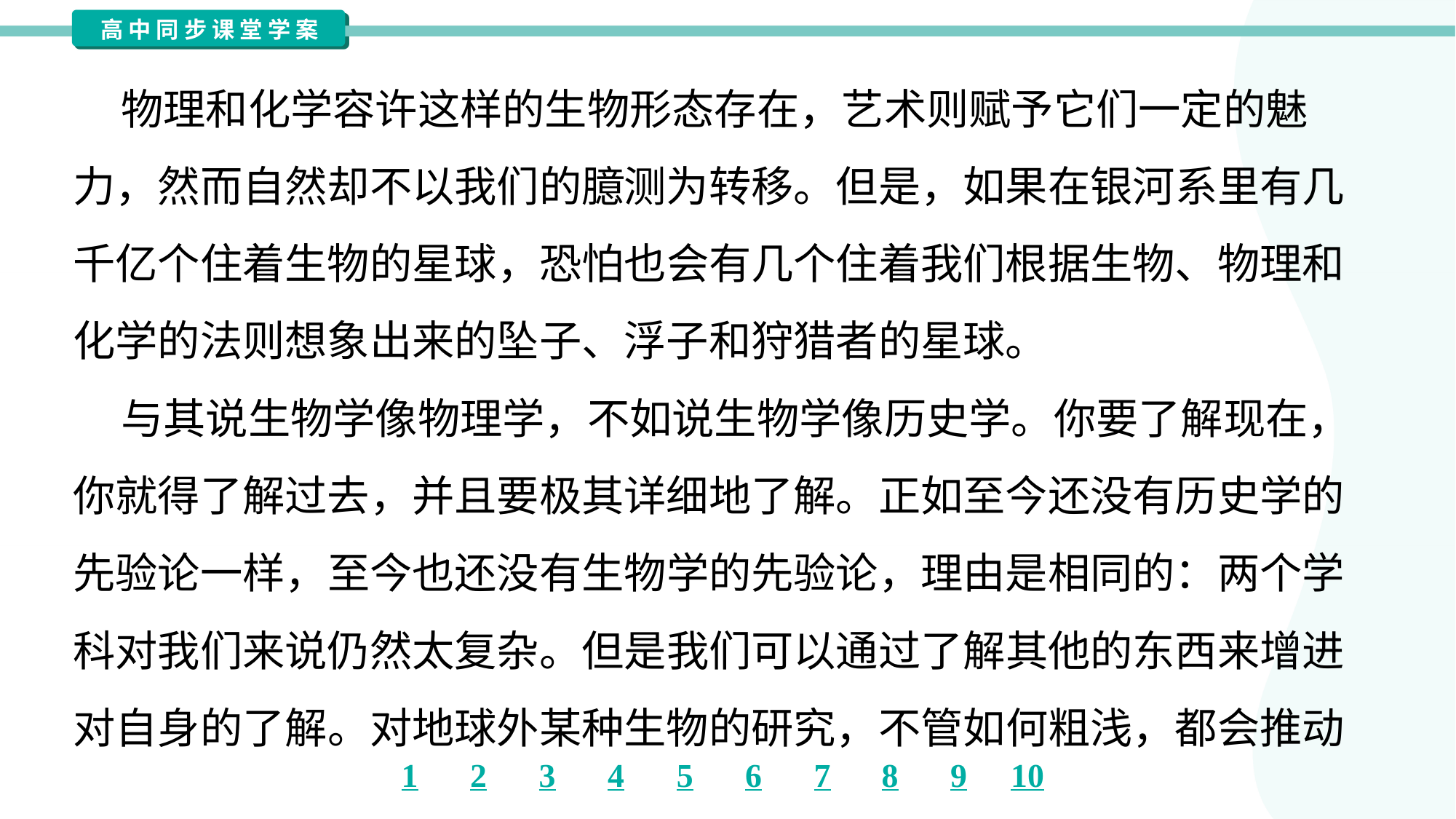

物理和化学容许这样的生物形态存在，艺术则赋予它们一定的魅
力，然而自然却不以我们的臆测为转移。但是，如果在银河系里有几
千亿个住着生物的星球，恐怕也会有几个住着我们根据生物、物理和
化学的法则想象出来的坠子、浮子和狩猎者的星球。
    与其说生物学像物理学，不如说生物学像历史学。你要了解现在，
你就得了解过去，并且要极其详细地了解。正如至今还没有历史学的
先验论一样，至今也还没有生物学的先验论，理由是相同的：两个学
科对我们来说仍然太复杂。但是我们可以通过了解其他的东西来增进
对自身的了解。对地球外某种生物的研究，不管如何粗浅，都会推动